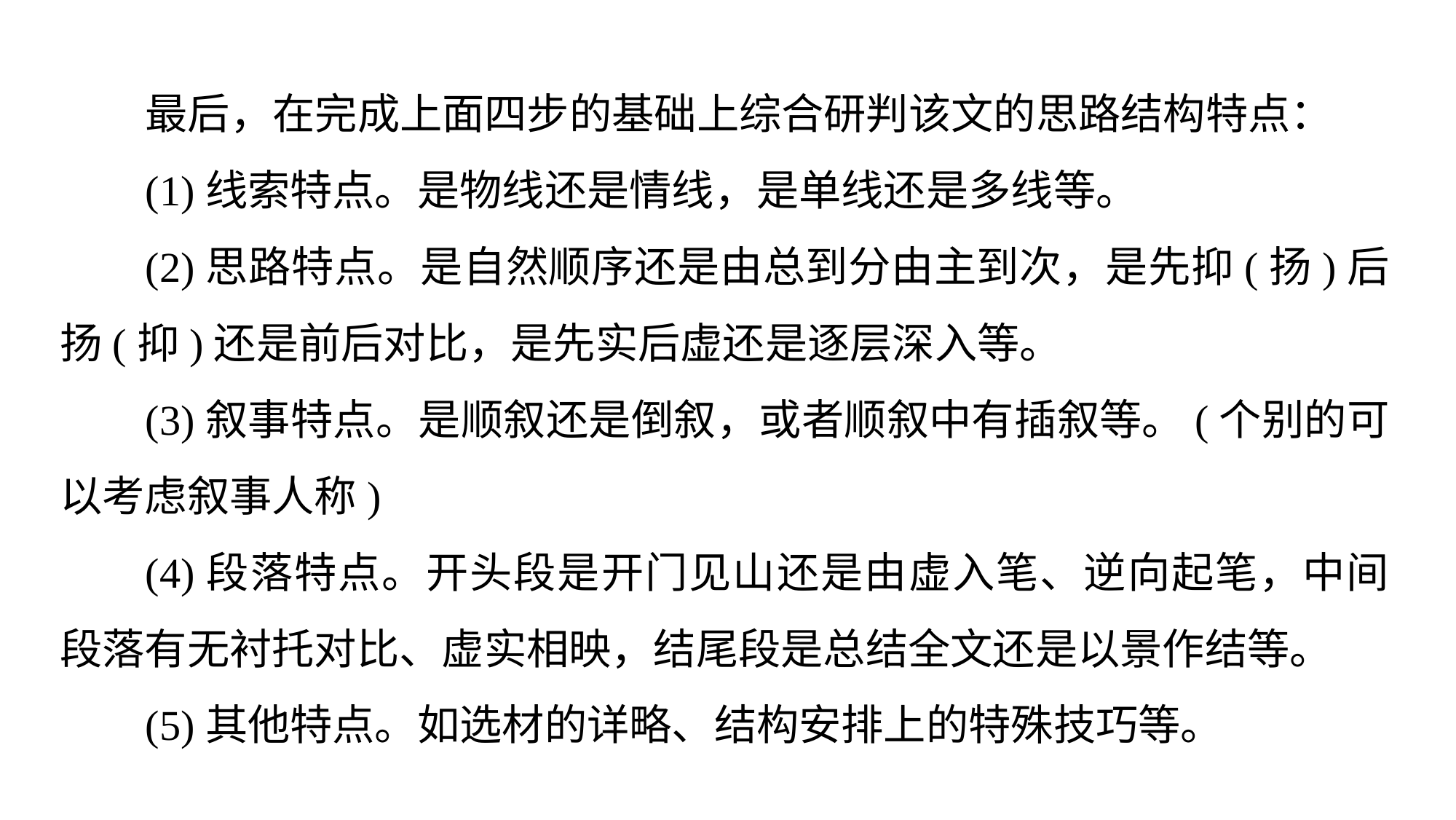

最后，在完成上面四步的基础上综合研判该文的思路结构特点：
(1)线索特点。是物线还是情线，是单线还是多线等。
(2)思路特点。是自然顺序还是由总到分由主到次，是先抑(扬)后扬(抑)还是前后对比，是先实后虚还是逐层深入等。
(3)叙事特点。是顺叙还是倒叙，或者顺叙中有插叙等。(个别的可以考虑叙事人称)
(4)段落特点。开头段是开门见山还是由虚入笔、逆向起笔，中间段落有无衬托对比、虚实相映，结尾段是总结全文还是以景作结等。
(5)其他特点。如选材的详略、结构安排上的特殊技巧等。